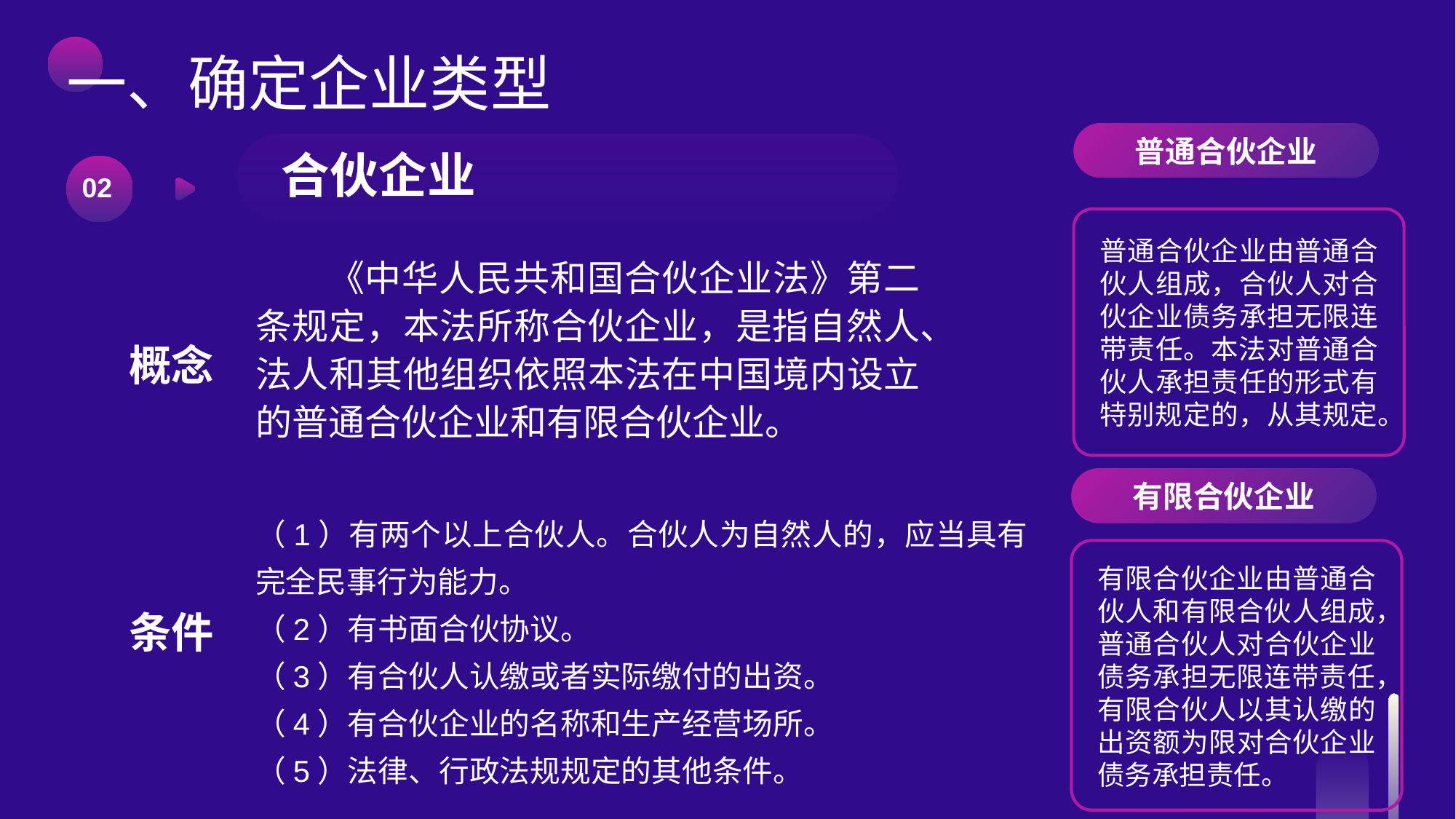

一、确定企业类型
普通合伙企业

合伙企业

02

普通合伙企业由普通合伙人组成，合伙人对合伙企业债务承担无限连带责任。本法对普通合伙人承担责任的形式有特别规定的，从其规定。
《中华人民共和国合伙企业法》第二条规定，本法所称合伙企业，是指自然人、法人和其他组织依照本法在中国境内设立的普通合伙企业和有限合伙企业。
概念
有限合伙企业
（1）有两个以上合伙人。合伙人为自然人的，应当具有完全民事行为能力。
（2）有书面合伙协议。
（3）有合伙人认缴或者实际缴付的出资。
（4）有合伙企业的名称和生产经营场所。
（5）法律、行政法规规定的其他条件。

有限合伙企业由普通合伙人和有限合伙人组成，普通合伙人对合伙企业债务承担无限连带责任，有限合伙人以其认缴的出资额为限对合伙企业债务承担责任。
条件